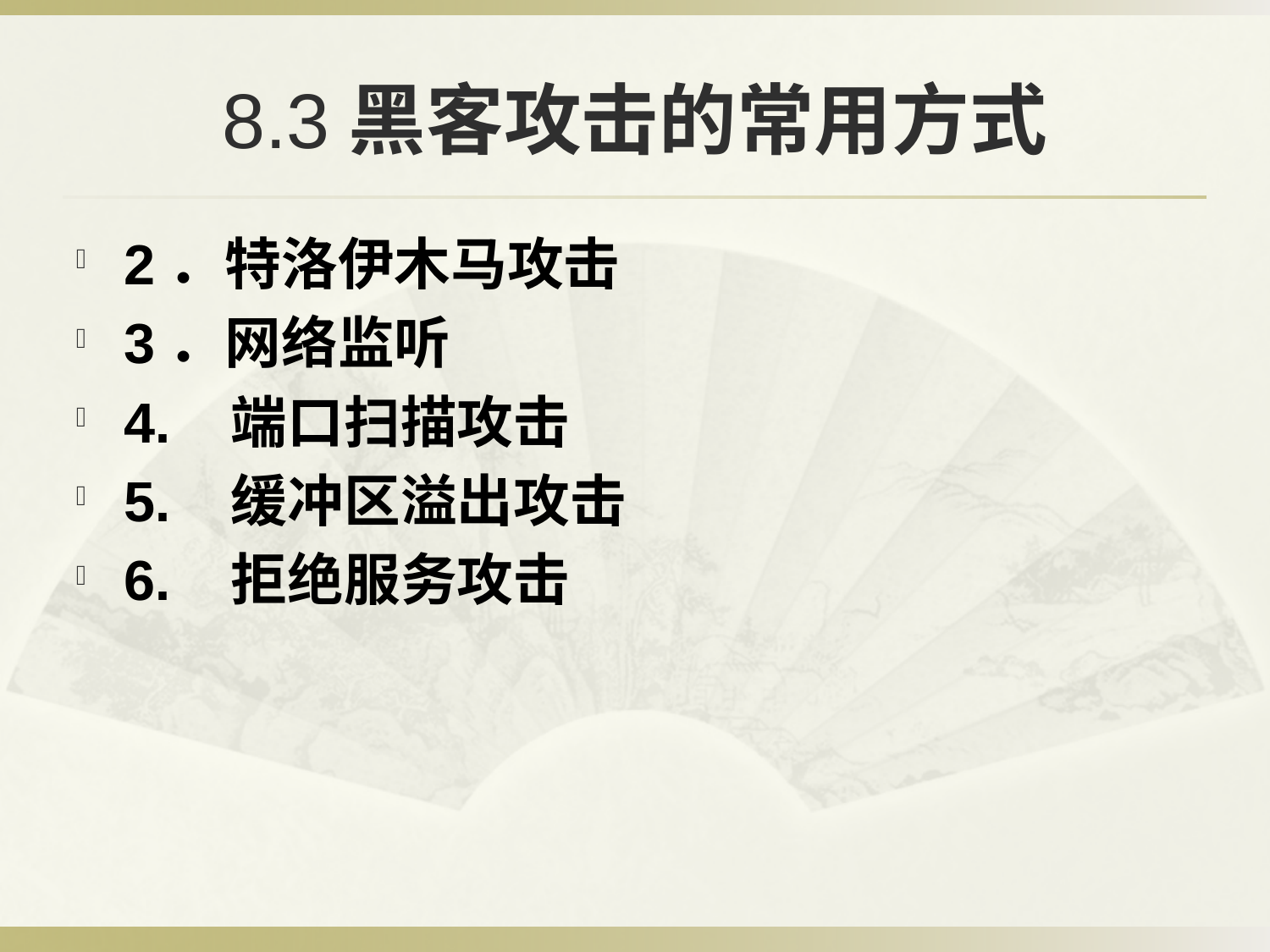

# 8.3黑客攻击的常用方式
2．特洛伊木马攻击
3．网络监听
4.   端口扫描攻击
5.   缓冲区溢出攻击
6.   拒绝服务攻击